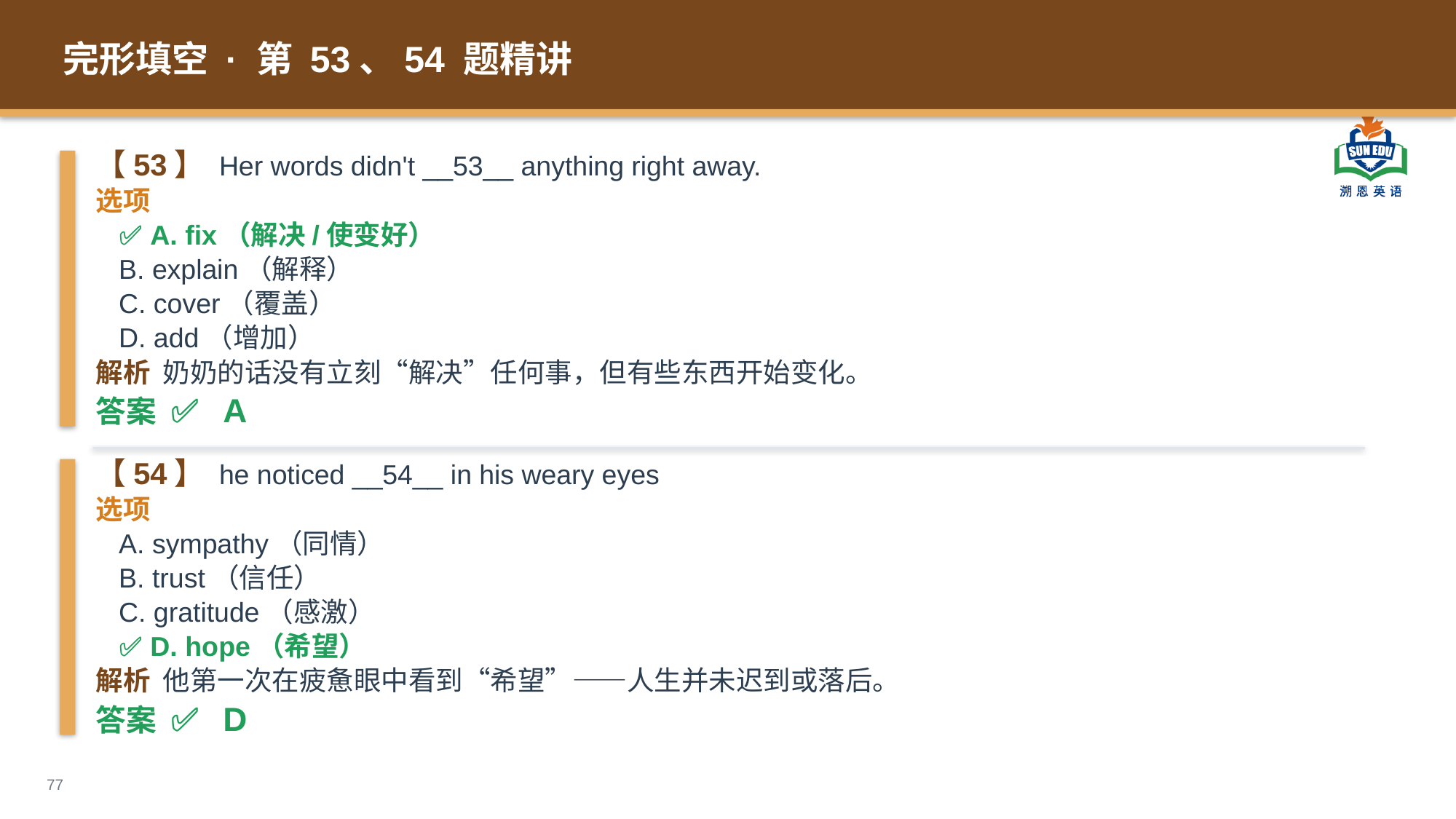

完形填空 · 第 53、54 题精讲

【53】 Her words didn't __53__ anything right away.
选项
   ✅ A. fix（解决/使变好）
   B. explain（解释）
   C. cover（覆盖）
   D. add（增加）
解析  奶奶的话没有立刻“解决”任何事，但有些东西开始变化。
答案  ✅  A

【54】 he noticed __54__ in his weary eyes
选项
   A. sympathy（同情）
   B. trust（信任）
   C. gratitude（感激）
   ✅ D. hope（希望）
解析  他第一次在疲惫眼中看到“希望”——人生并未迟到或落后。
答案  ✅  D

77